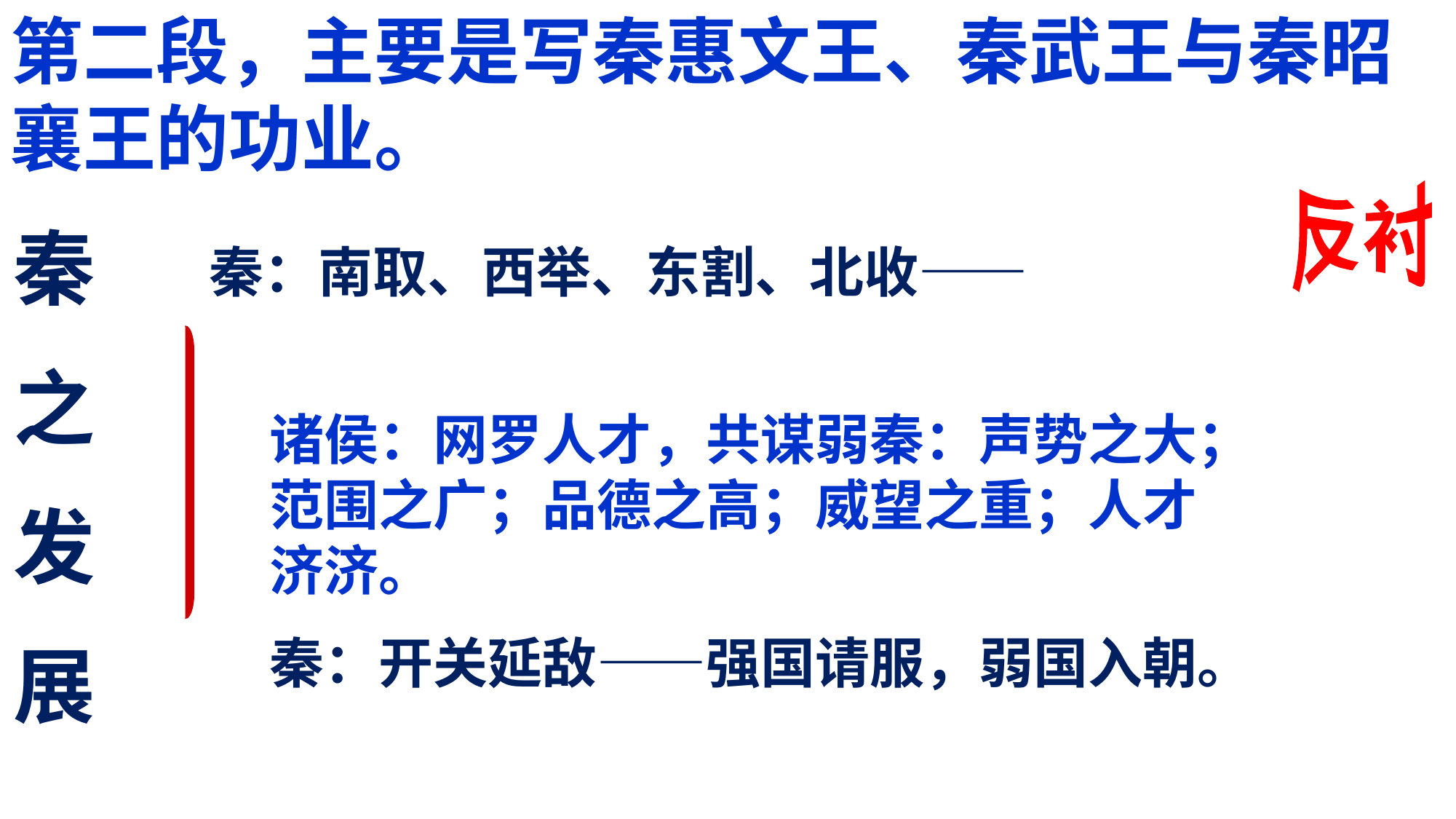

第二段，主要是写秦惠文王、秦武王与秦昭襄王的功业。
反衬
秦
之
发
展
秦：南取、西举、东割、北收——

诸侯：网罗人才，共谋弱秦：声势之大；范围之广；品德之高；威望之重；人才济济。
秦：开关延敌——强国请服，弱国入朝。